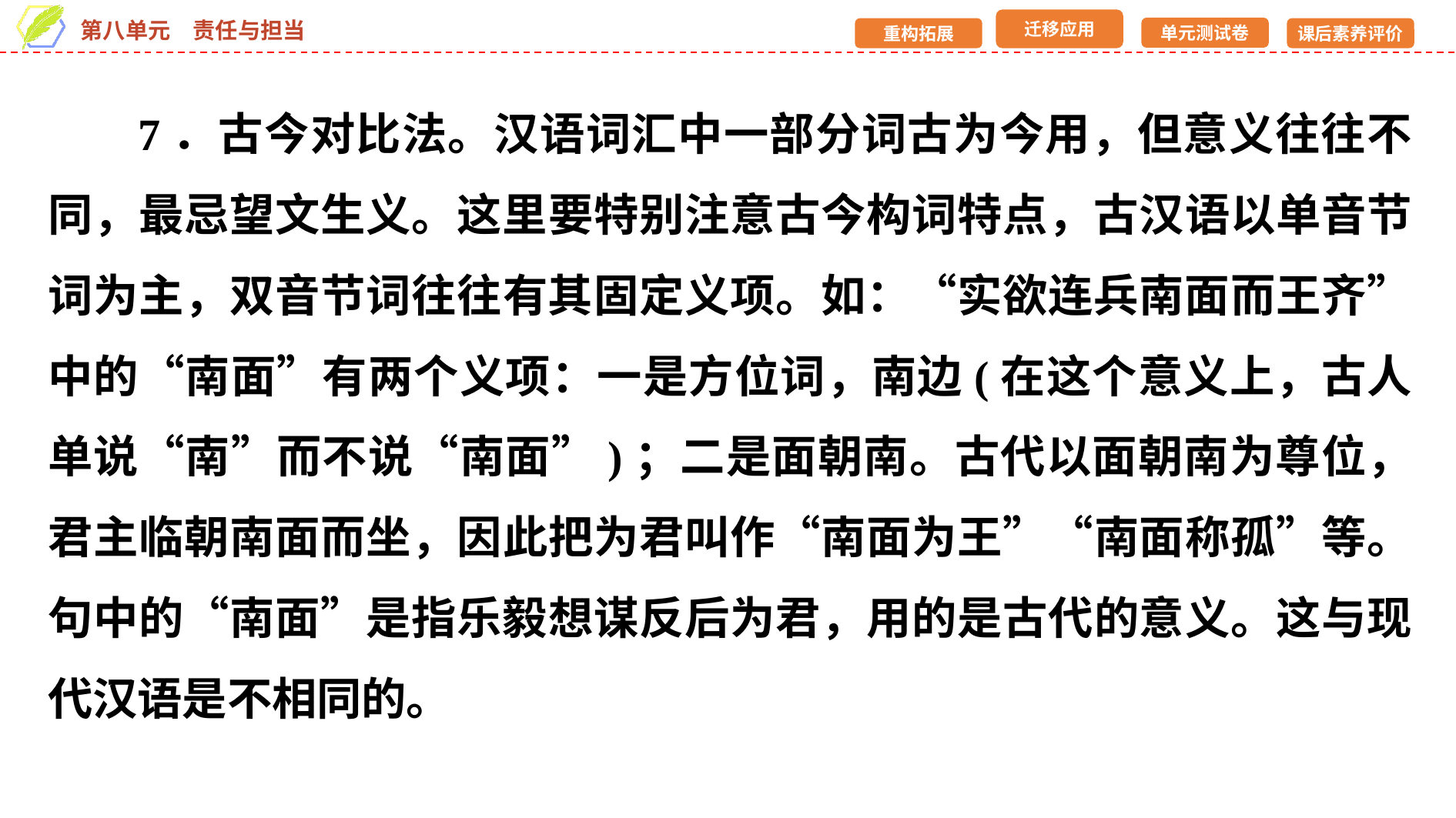

7．古今对比法。汉语词汇中一部分词古为今用，但意义往往不同，最忌望文生义。这里要特别注意古今构词特点，古汉语以单音节词为主，双音节词往往有其固定义项。如：“实欲连兵南面而王齐”中的“南面”有两个义项：一是方位词，南边(在这个意义上，古人单说“南”而不说“南面”)；二是面朝南。古代以面朝南为尊位，君主临朝南面而坐，因此把为君叫作“南面为王”“南面称孤”等。句中的“南面”是指乐毅想谋反后为君，用的是古代的意义。这与现代汉语是不相同的。